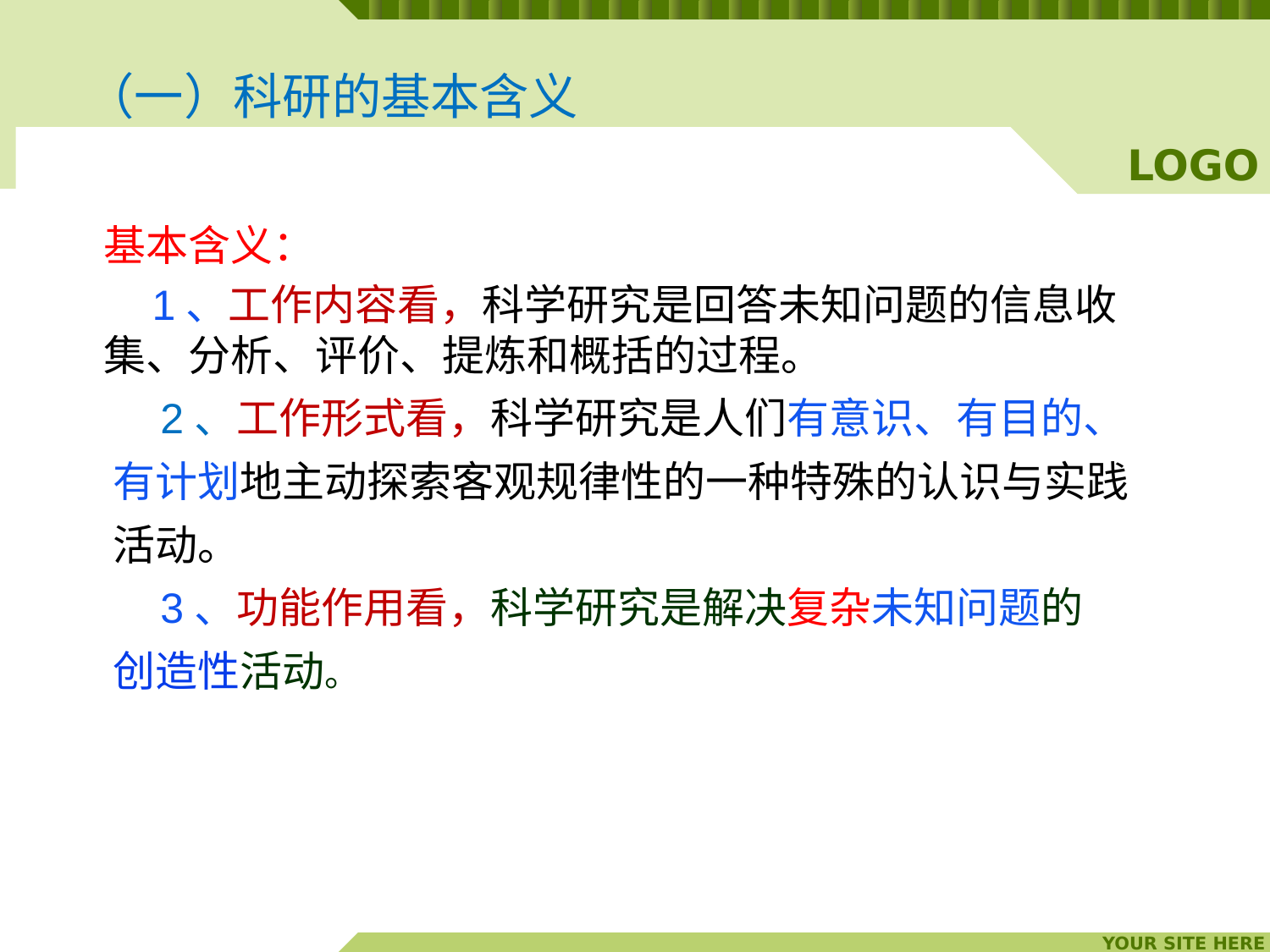

（一）科研的基本含义

基本含义：
     1、工作内容看，科学研究是回答未知问题的信息收集、分析、评价、提炼和概括的过程。
    2、工作形式看，科学研究是人们有意识、有目的、
有计划地主动探索客观规律性的一种特殊的认识与实践
活动。
    3、功能作用看，科学研究是解决复杂未知问题的
创造性活动。